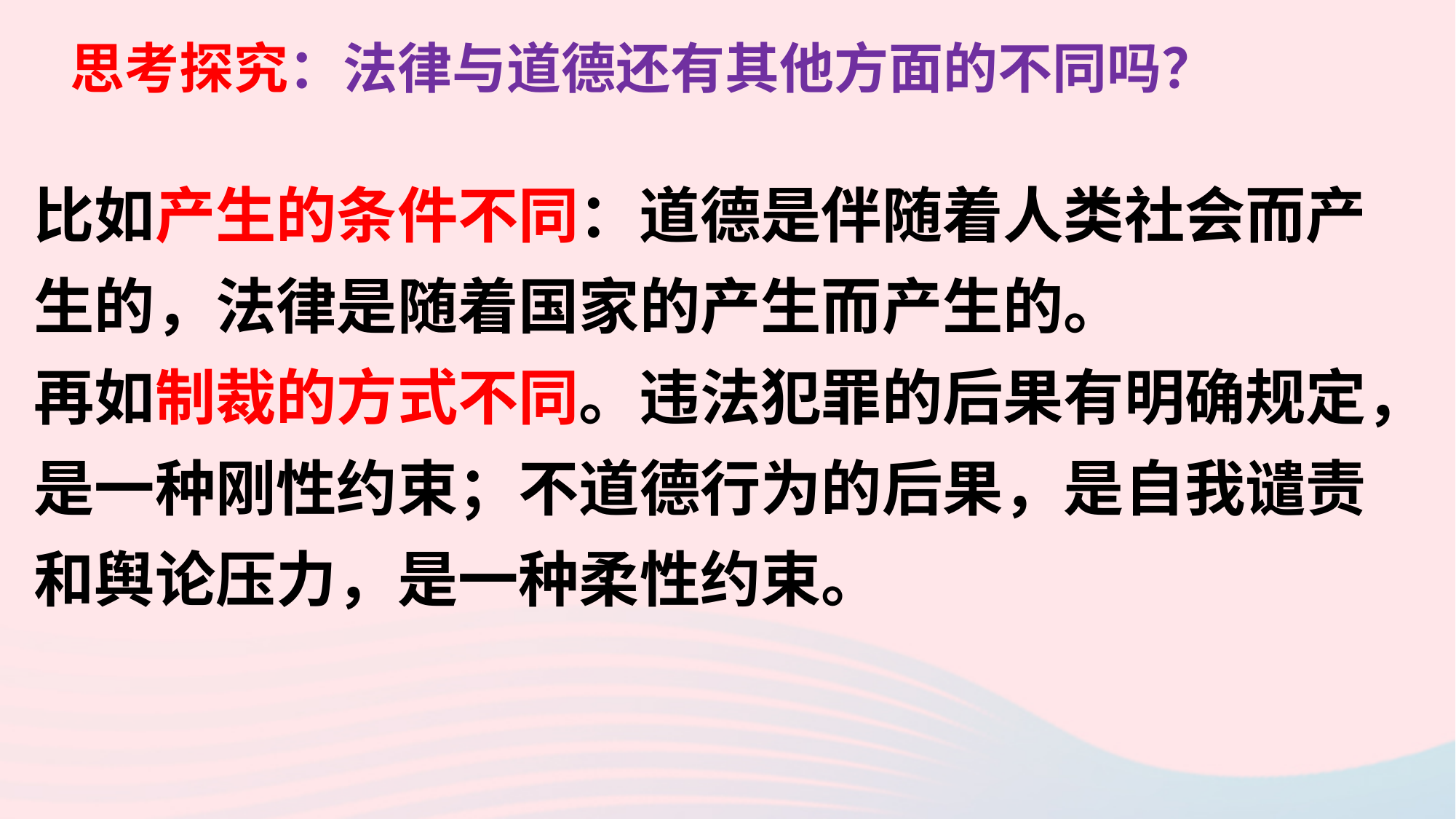

思考探究：法律与道德还有其他方面的不同吗？
比如产生的条件不同：道德是伴随着人类社会而产生的，法律是随着国家的产生而产生的。
再如制裁的方式不同。违法犯罪的后果有明确规定，是一种刚性约束；不道德行为的后果，是自我谴责和舆论压力，是一种柔性约束。